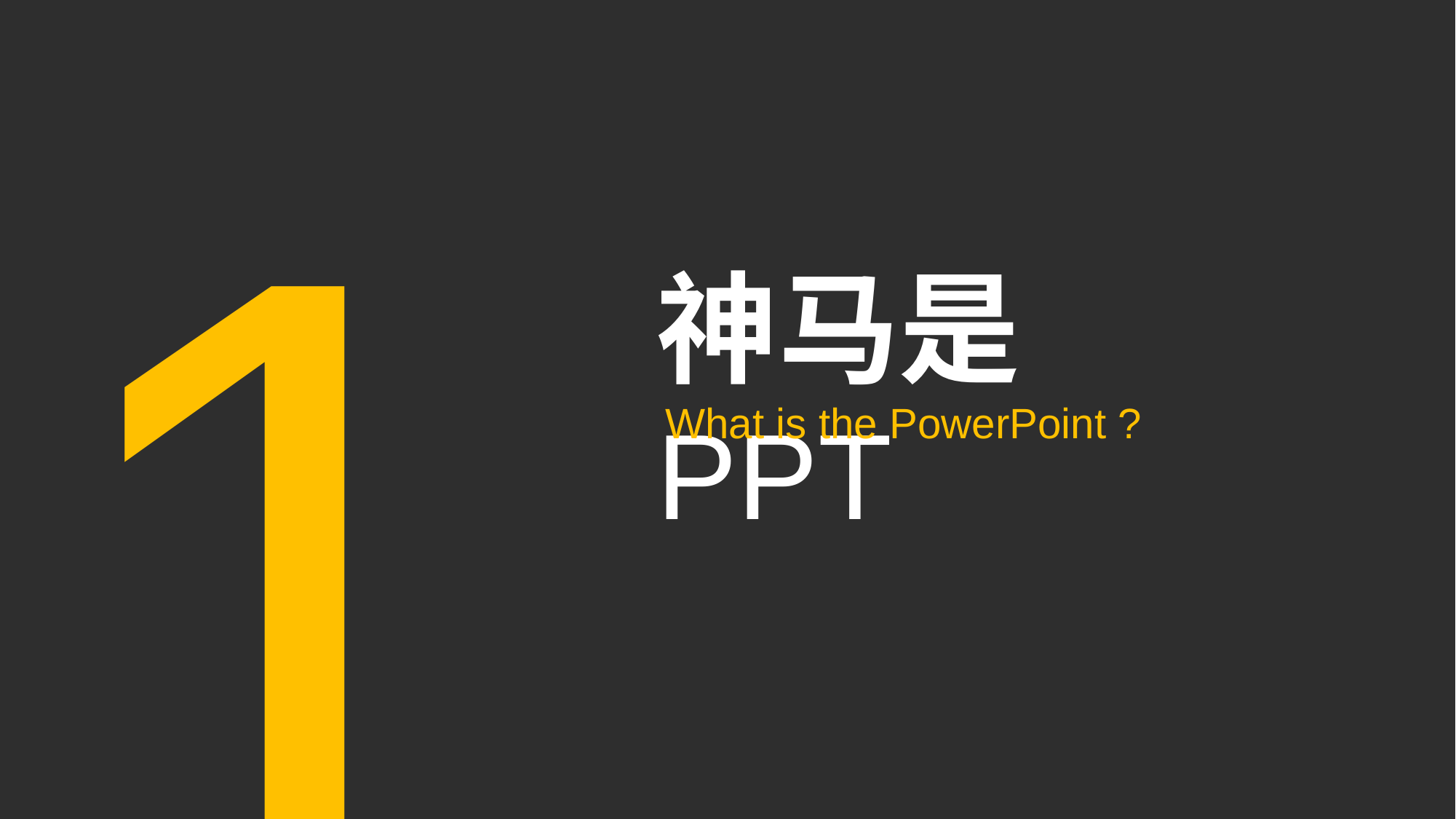

1
神马是PPT
What is the PowerPoint ?